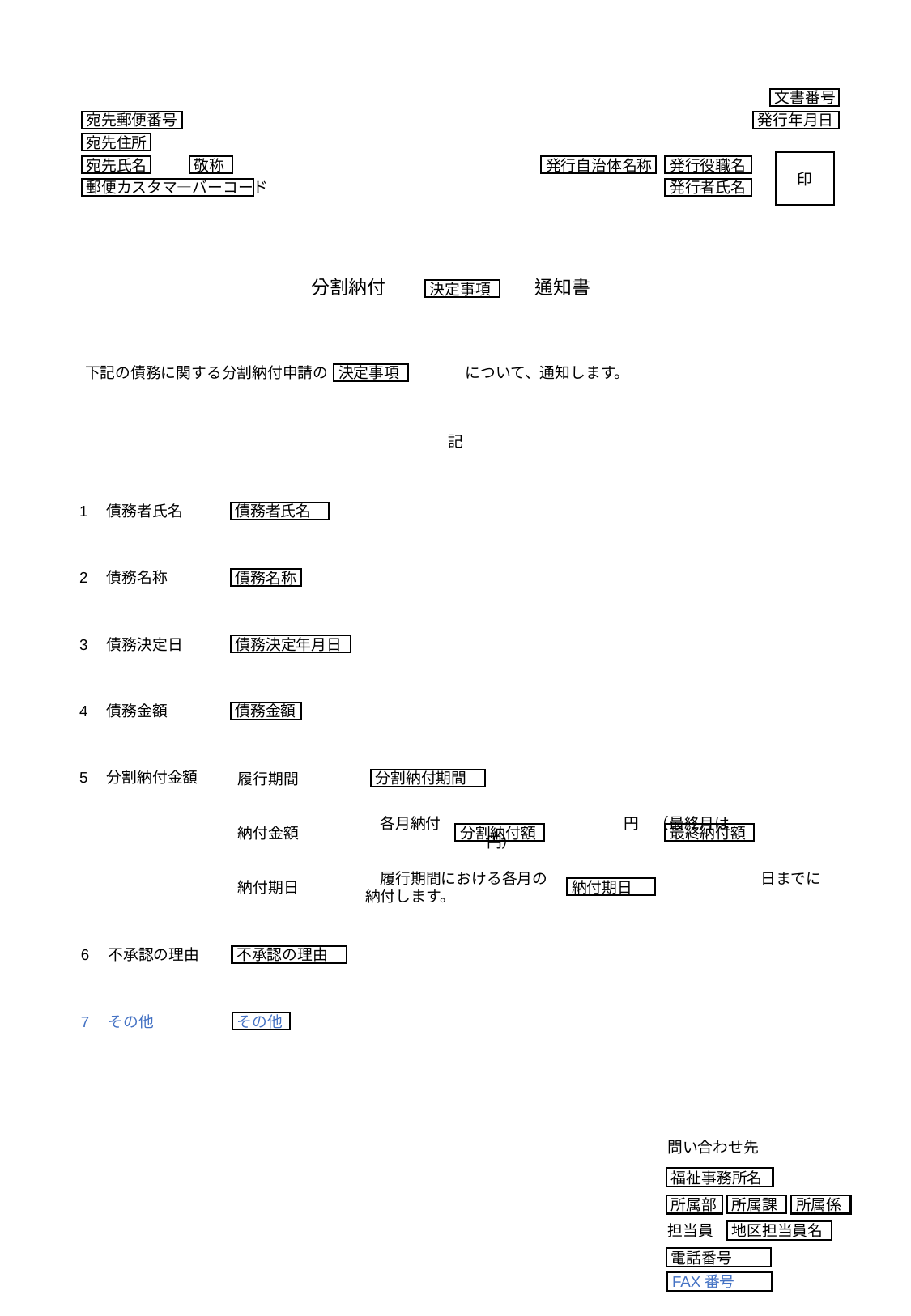

文書番号
発行年月日
印
発行自治体名称
発行役職名
発行者氏名
宛先郵便番号
宛先住所
宛先氏名
敬称
郵便カスタマ―バーコード
分割納付　　　　　　　　通知書
決定事項
下記の債務に関する分割納付申請の　　　　　　　　　について、通知します。
決定事項
記
1　債務者氏名
債務者氏名
2　債務名称
債務名称
3　債務決定日
債務決定年月日
4　債務金額
債務金額
5　分割納付金額
履行期間
分割納付期間
納付金額
　各月納付　　　　　　　　　　　　円　（最終月は　　　　　　　　　　　　円）
分割納付額
最終納付額
納付期日
　履行期間における各月の　　　　　　　　　　　　　　日までに納付します。
納付期日
6　不承認の理由
不承認の理由
7　その他
その他
問い合わせ先
福祉事務所名
所属部
所属係
所属課
担当員
地区担当員名
電話番号
FAX番号